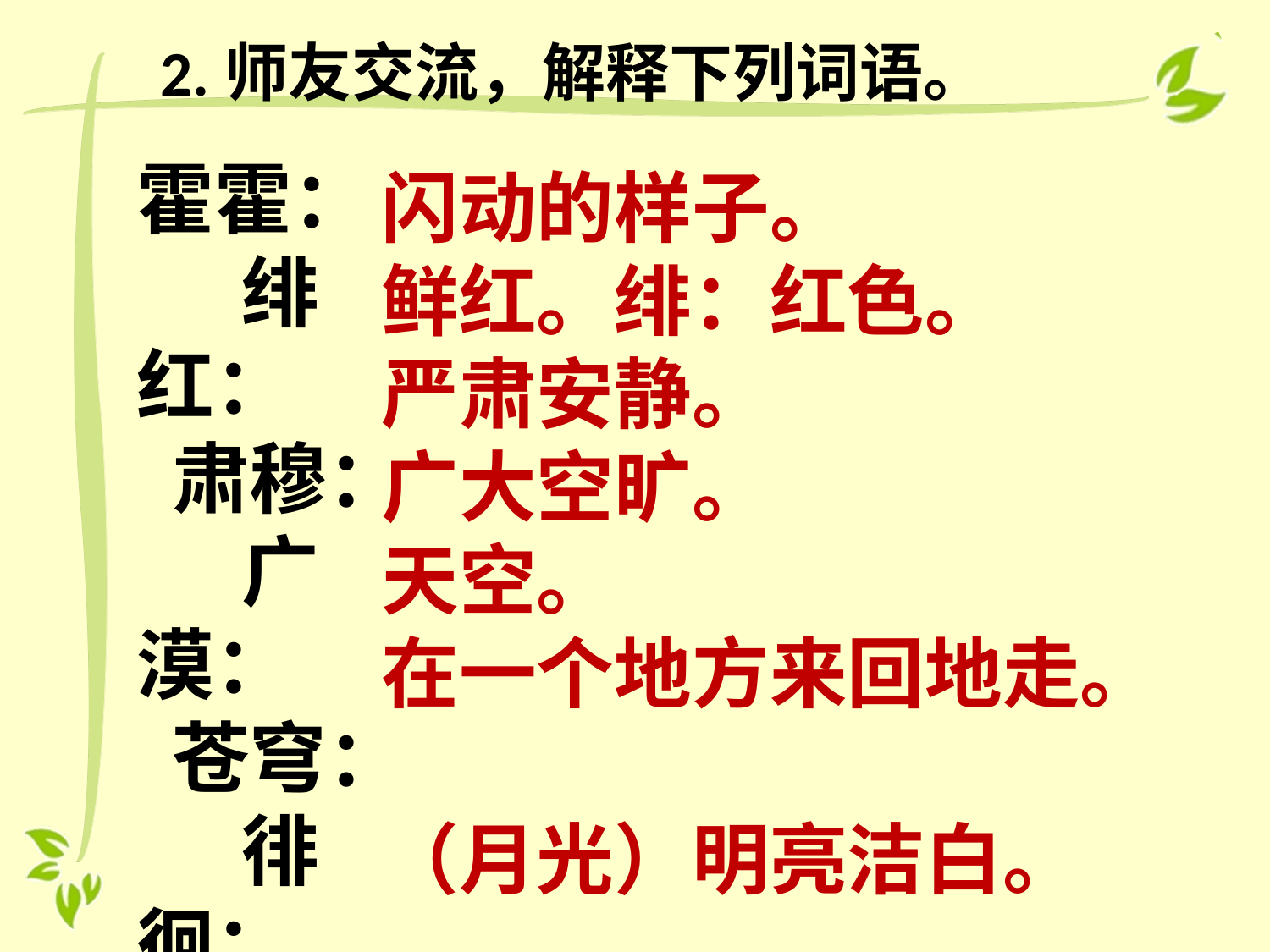

2.师友交流，解释下列词语。

霍霍：      绯红：      肃穆：      广漠：      苍穹：      徘徊：      皎洁：      炙晒：
闪动的样子。
鲜红。绯：红色。
严肃安静。
广大空旷。
天空。
在一个地方来回地走。
（月光）明亮洁白。
像火烤一样的晒。